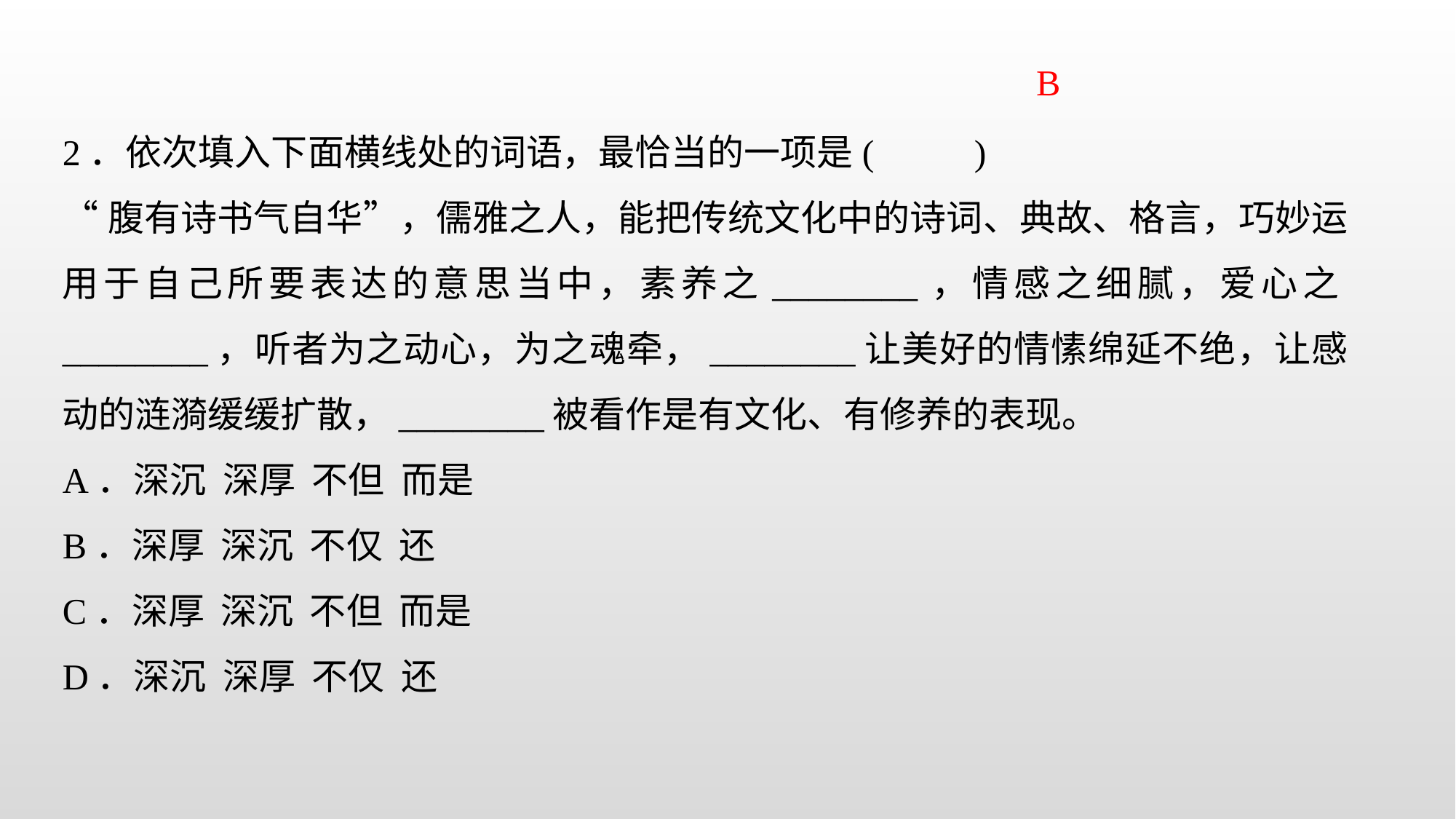

B
2．依次填入下面横线处的词语，最恰当的一项是(           )
“腹有诗书气自华”，儒雅之人，能把传统文化中的诗词、典故、格言，巧妙运用于自己所要表达的意思当中，素养之________，情感之细腻，爱心之________，听者为之动心，为之魂牵，________让美好的情愫绵延不绝，让感动的涟漪缓缓扩散，________被看作是有文化、有修养的表现。
A．深沉  深厚  不但  而是
B．深厚  深沉  不仅  还
C．深厚  深沉  不但  而是
D．深沉  深厚  不仅  还